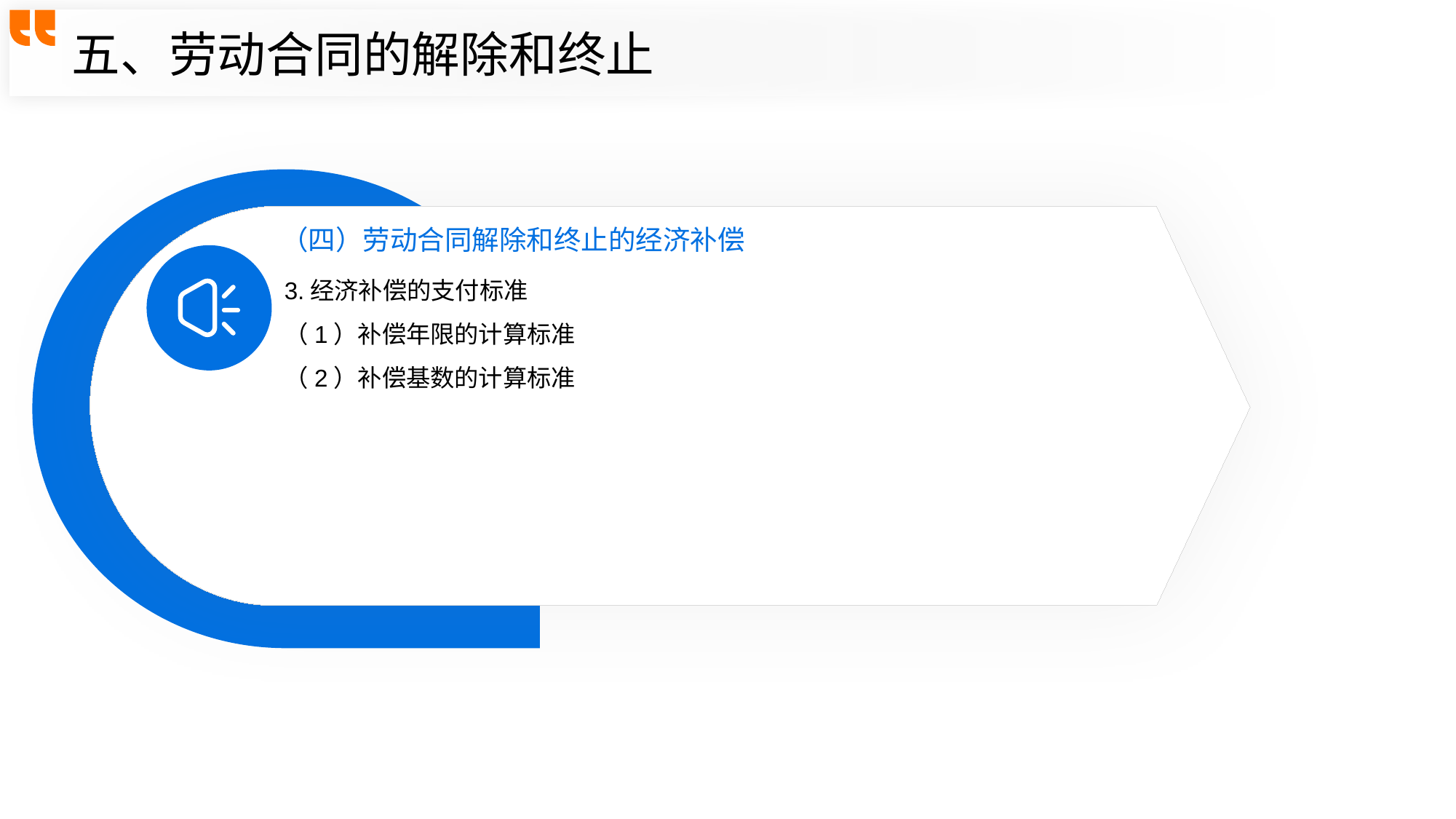

五、劳动合同的解除和终止

（四）劳动合同解除和终止的经济补偿

3.经济补偿的支付标准
（1）补偿年限的计算标准
（2）补偿基数的计算标准